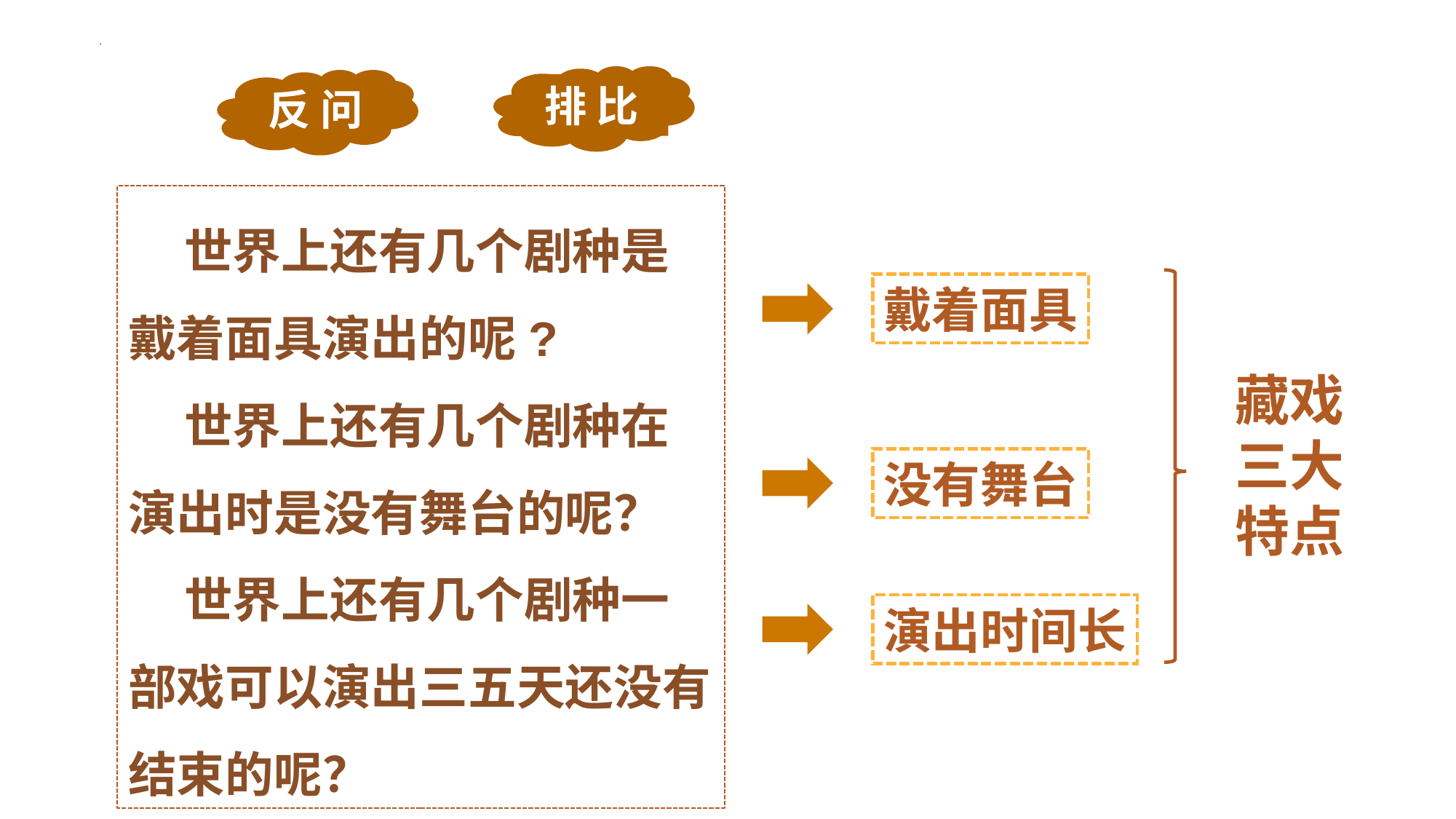

排 比

反 问
    世界上还有几个剧种是戴着面具演出的呢?
    世界上还有几个剧种在演出时是没有舞台的呢？
    世界上还有几个剧种一部戏可以演出三五天还没有结束的呢？

戴着面具

藏戏
三大
特点
没有舞台

演出时间长